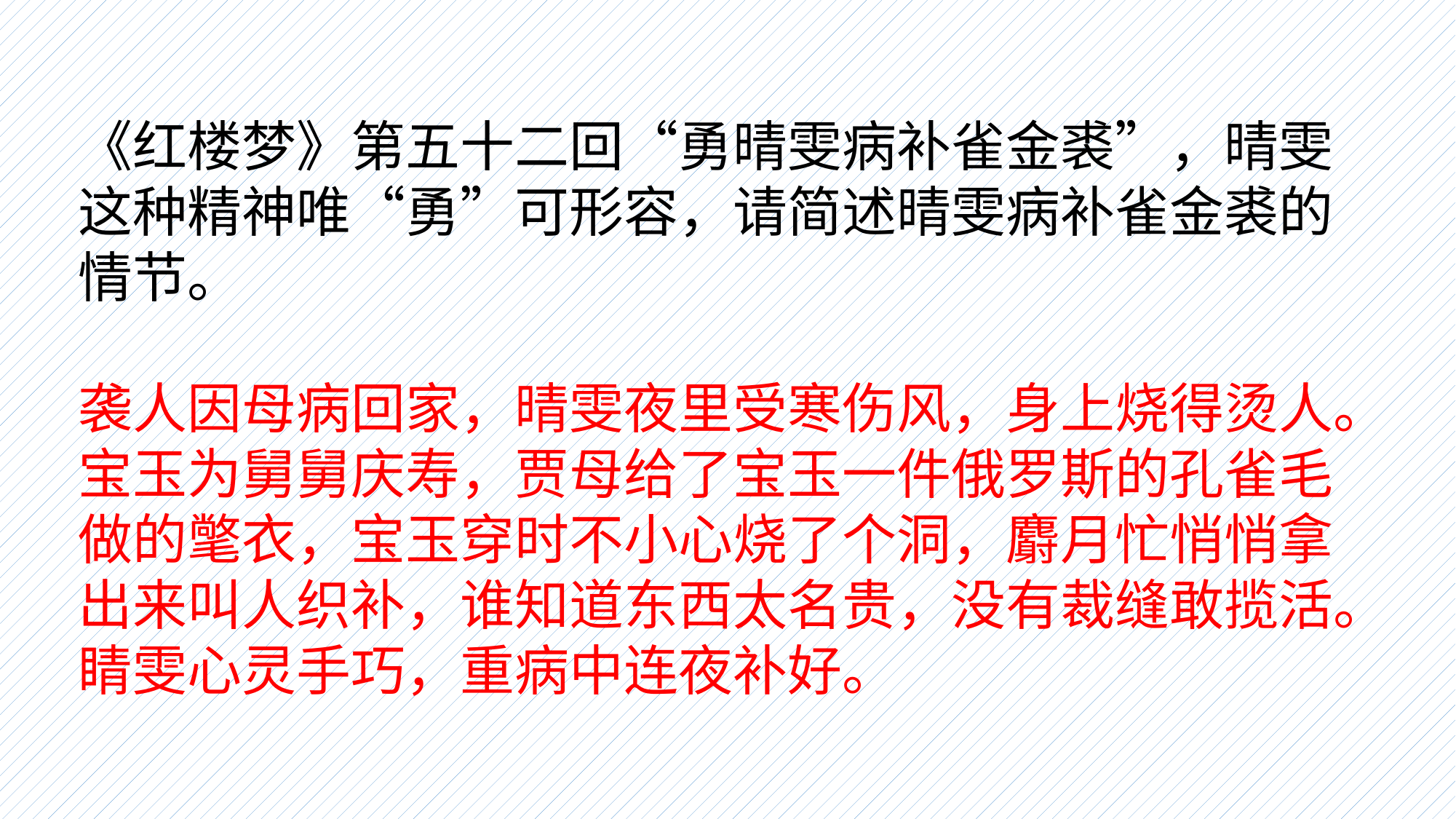

《红楼梦》第五十二回“勇晴雯病补雀金裘”，晴雯这种精神唯“勇”可形容，请简述晴雯病补雀金裘的情节。

袭人因母病回家，晴雯夜里受寒伤风，身上烧得烫人。宝玉为舅舅庆寿，贾母给了宝玉一件俄罗斯的孔雀毛做的氅衣，宝玉穿时不小心烧了个洞，麝月忙悄悄拿出来叫人织补，谁知道东西太名贵，没有裁缝敢揽活。睛雯心灵手巧，重病中连夜补好。